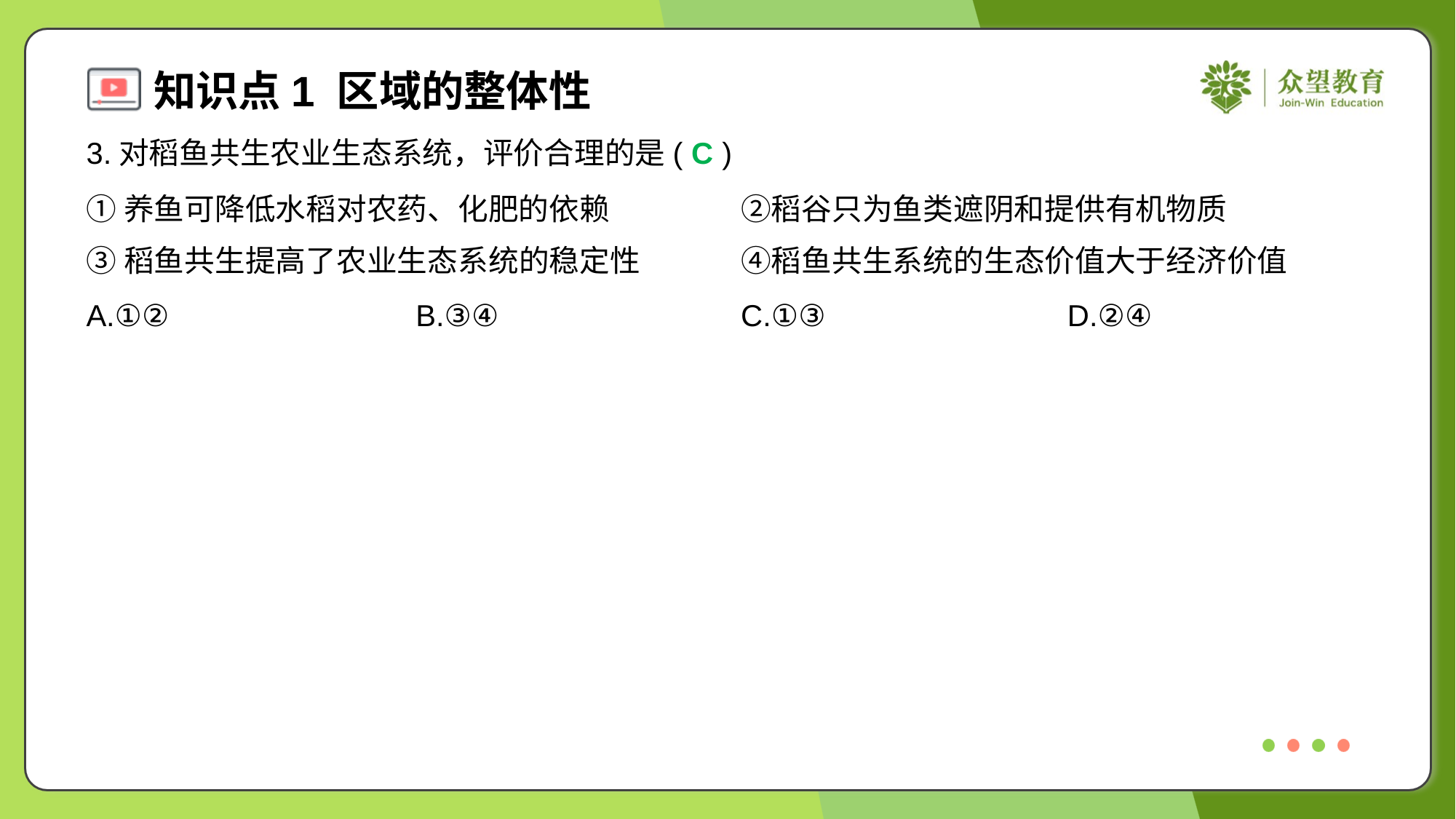

3.对稻鱼共生农业生态系统，评价合理的是(     )
C
①养鱼可降低水稻对农药、化肥的依赖	②稻谷只为鱼类遮阴和提供有机物质
③稻鱼共生提高了农业生态系统的稳定性	④稻鱼共生系统的生态价值大于经济价值
A.①②	B.③④	C.①③	D.②④